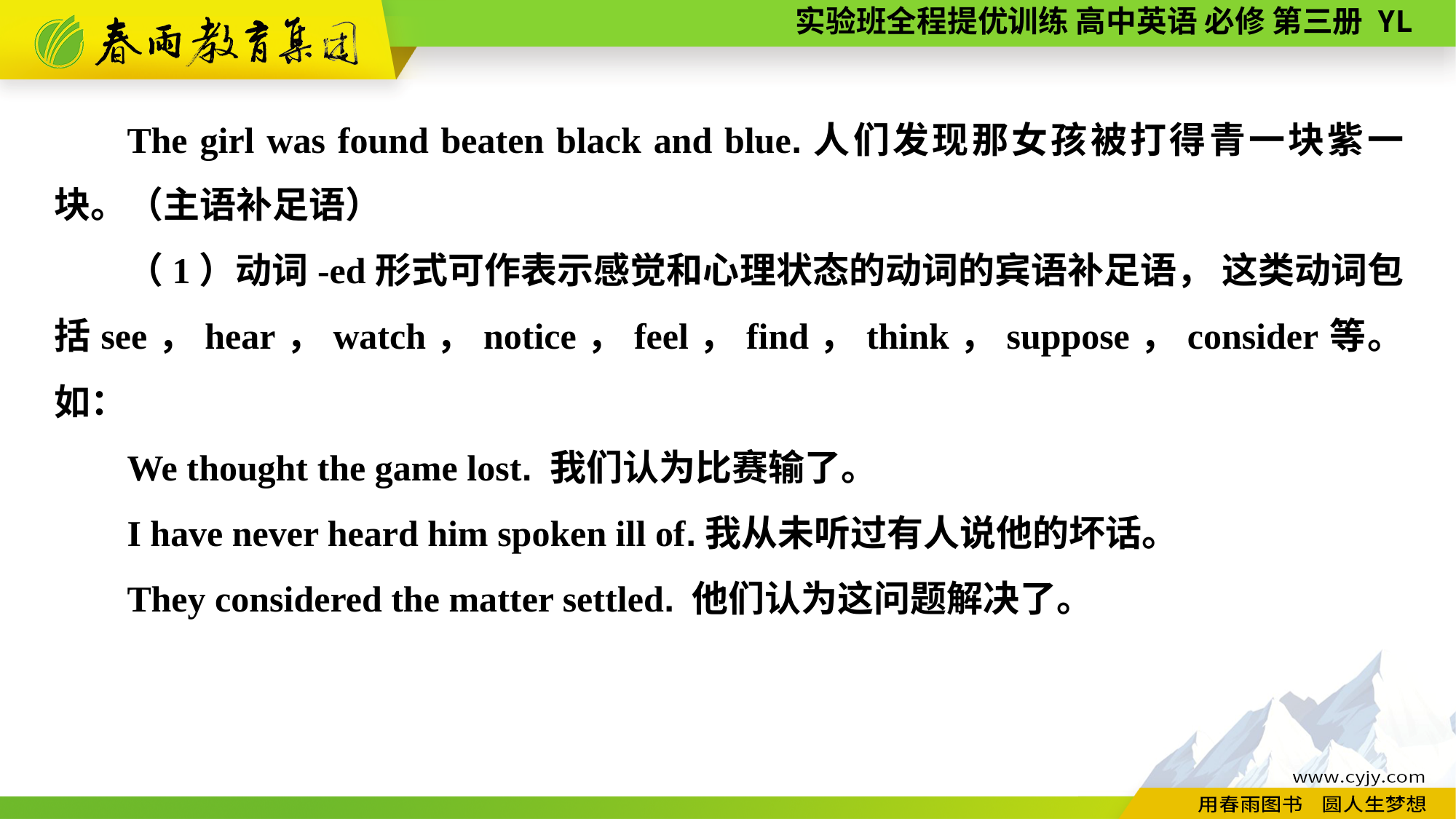

The girl was found beaten black and blue.人们发现那女孩被打得青一块紫一块。（主语补足语）
（1）动词-ed形式可作表示感觉和心理状态的动词的宾语补足语， 这类动词包括see，hear，watch，notice，feel，find，think，suppose，consider等。如：
We thought the game lost. 我们认为比赛输了。
I have never heard him spoken ill of.我从未听过有人说他的坏话。
They considered the matter settled. 他们认为这问题解决了。